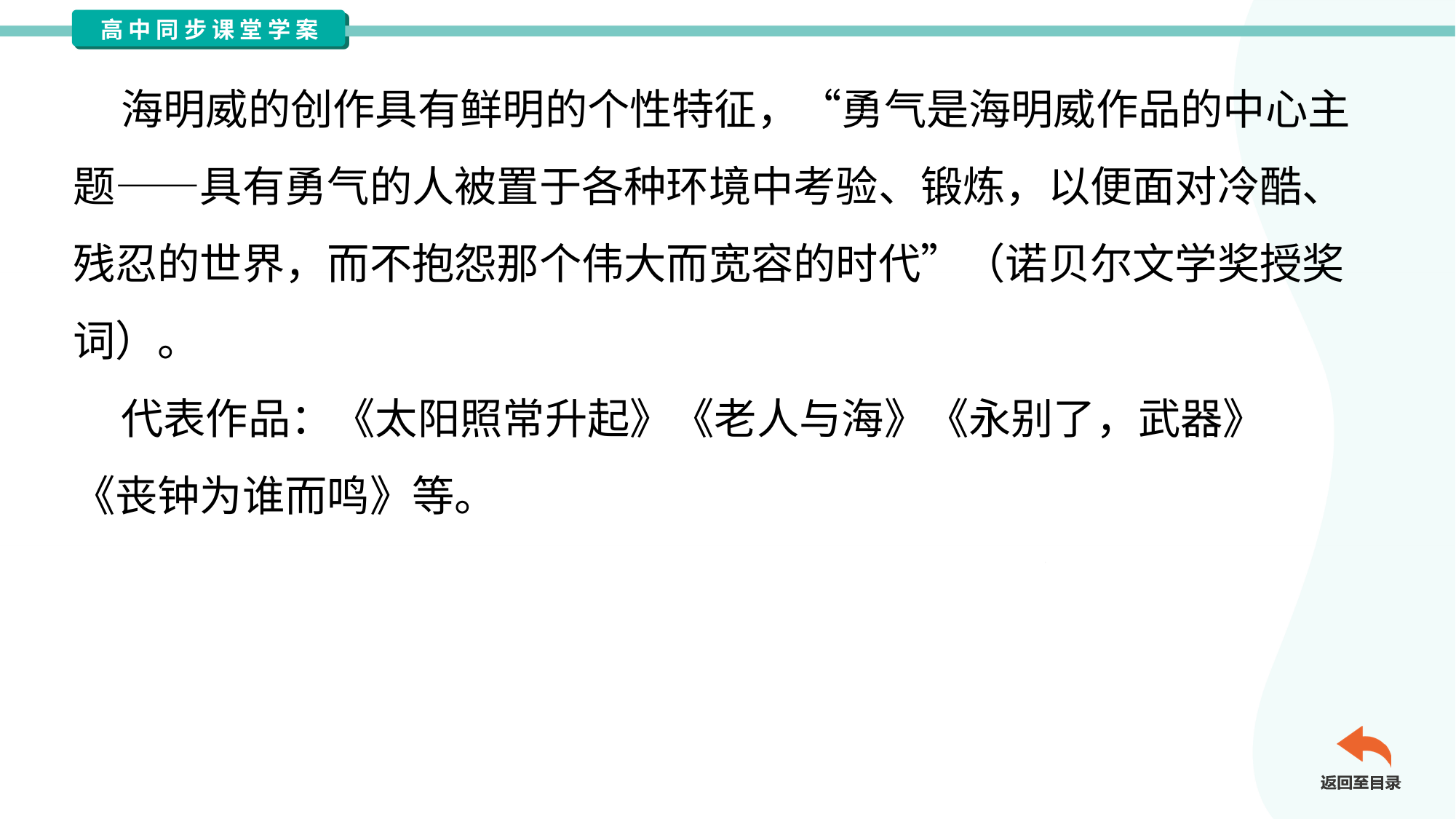

海明威的创作具有鲜明的个性特征，“勇气是海明威作品的中心主
题——具有勇气的人被置于各种环境中考验、锻炼，以便面对冷酷、
残忍的世界，而不抱怨那个伟大而宽容的时代”（诺贝尔文学奖授奖
词）。
    代表作品：《太阳照常升起》《老人与海》《永别了，武器》
《丧钟为谁而鸣》等。